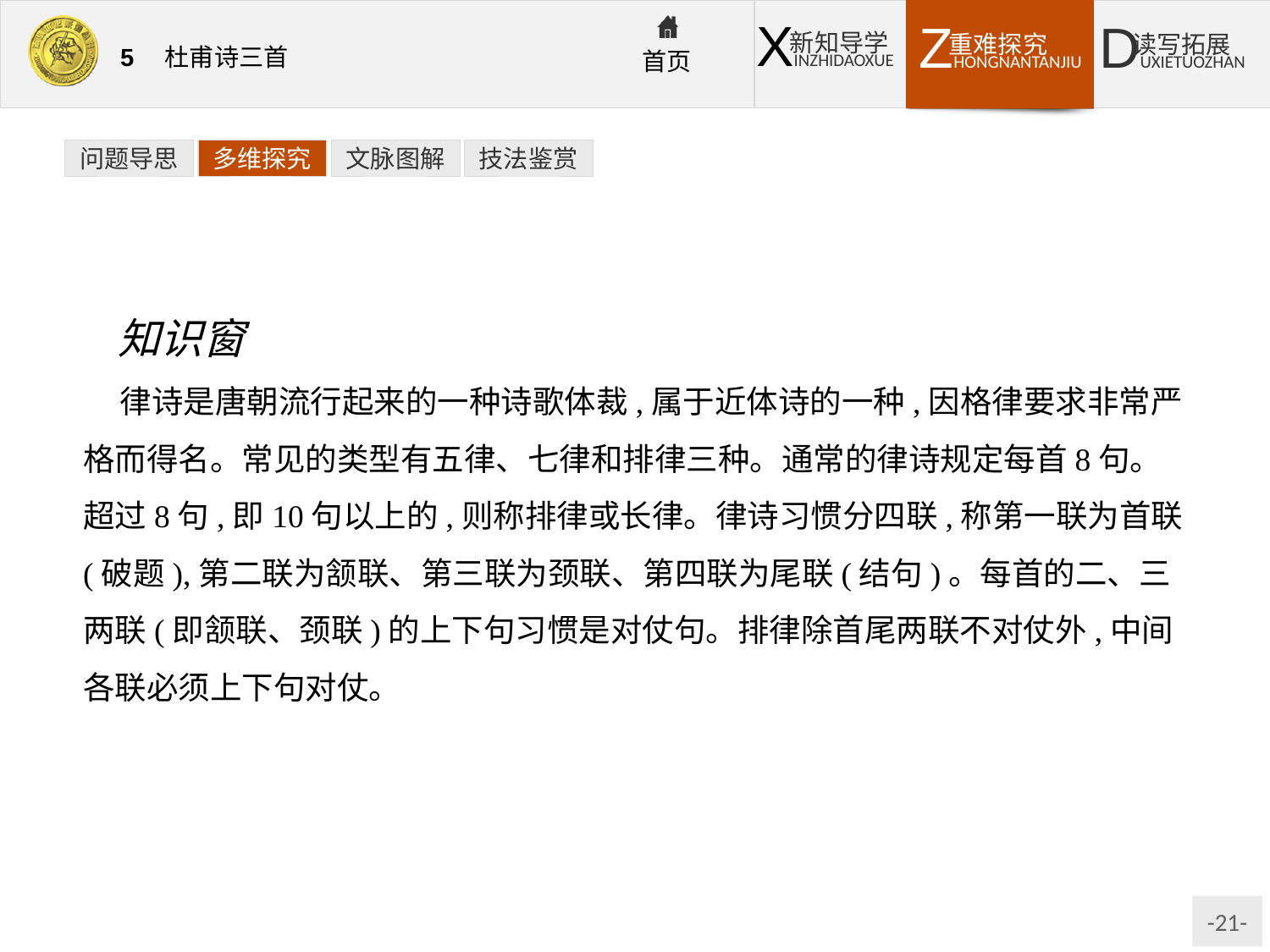

问题导思
多维探究
文脉图解
技法鉴赏
知识窗
律诗是唐朝流行起来的一种诗歌体裁,属于近体诗的一种,因格律要求非常严格而得名。常见的类型有五律、七律和排律三种。通常的律诗规定每首8句。超过8句,即10句以上的,则称排律或长律。律诗习惯分四联,称第一联为首联(破题),第二联为颔联、第三联为颈联、第四联为尾联(结句)。每首的二、三两联(即颔联、颈联)的上下句习惯是对仗句。排律除首尾两联不对仗外,中间各联必须上下句对仗。